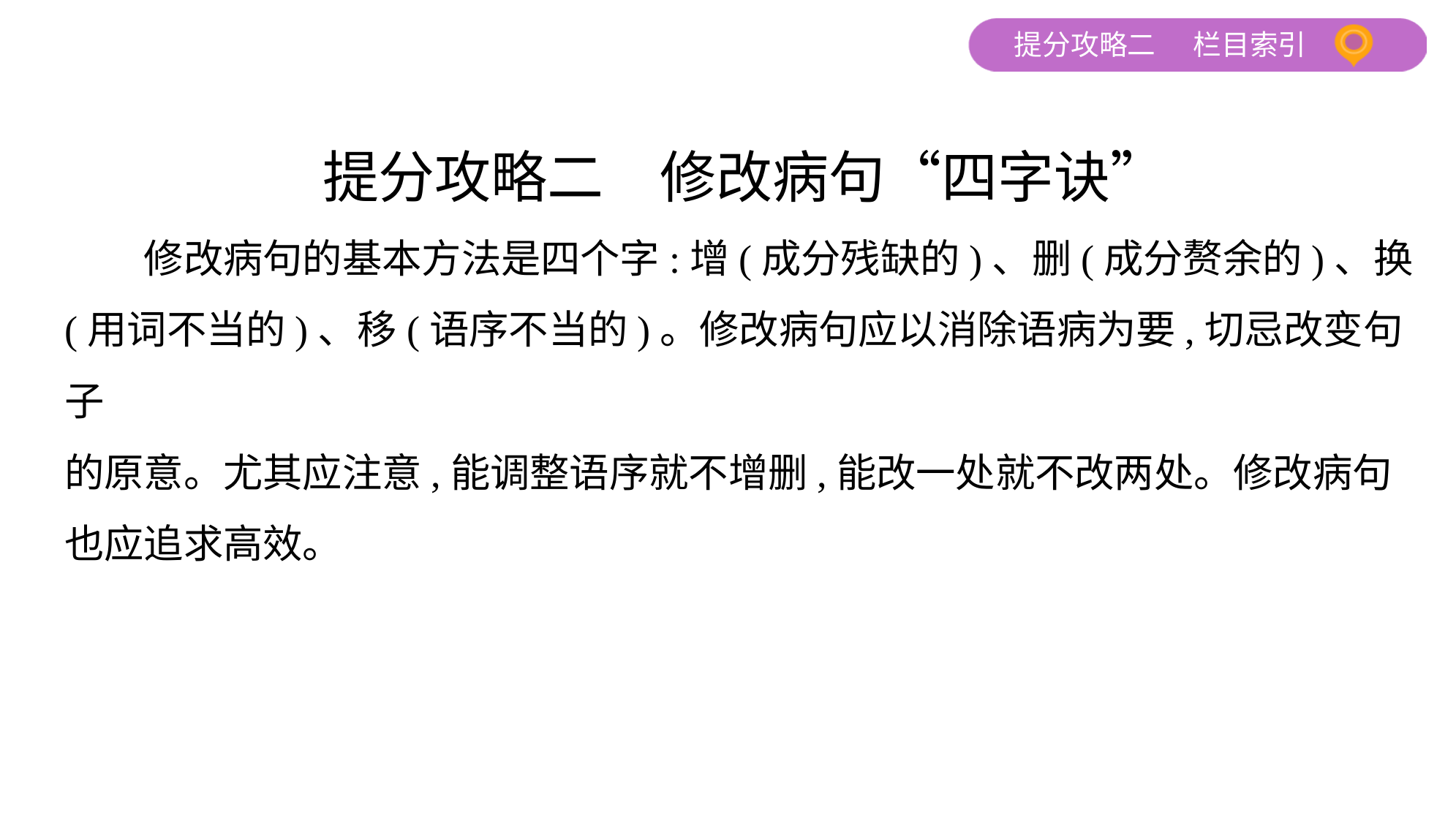

提分攻略二　修改病句“四字诀”
　　修改病句的基本方法是四个字:增(成分残缺的)、删(成分赘余的)、换
(用词不当的)、移(语序不当的)。修改病句应以消除语病为要,切忌改变句子
的原意。尤其应注意,能调整语序就不增删,能改一处就不改两处。修改病句
也应追求高效。